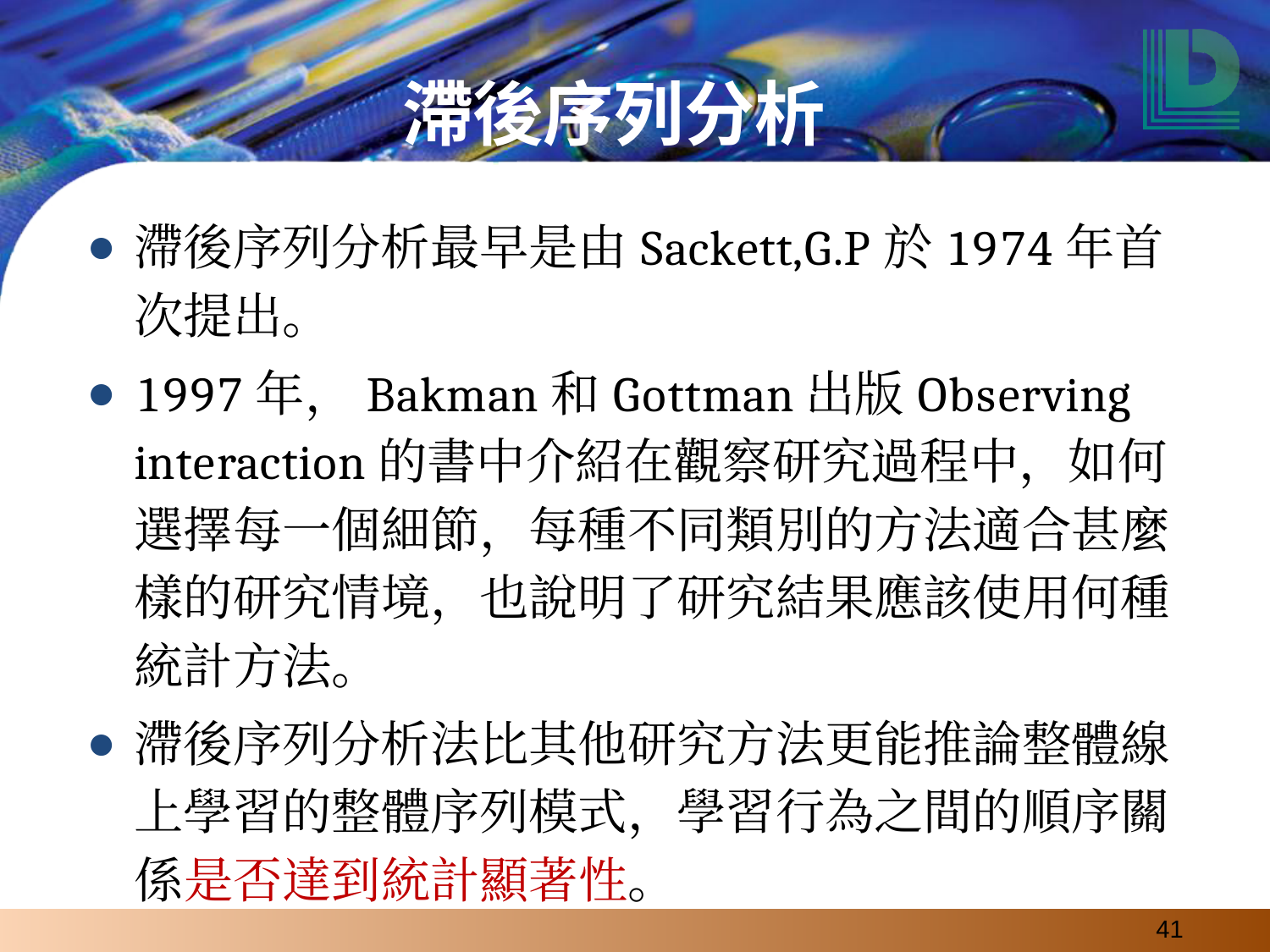

# 滯後序列分析
滯後序列分析最早是由Sackett,G.P於1974年首次提出。
1997年，Bakman和Gottman出版Observing interaction的書中介紹在觀察研究過程中，如何選擇每一個細節，每種不同類別的方法適合甚麼樣的研究情境，也說明了研究結果應該使用何種統計方法。
滯後序列分析法比其他研究方法更能推論整體線上學習的整體序列模式，學習行為之間的順序關係是否達到統計顯著性。
41